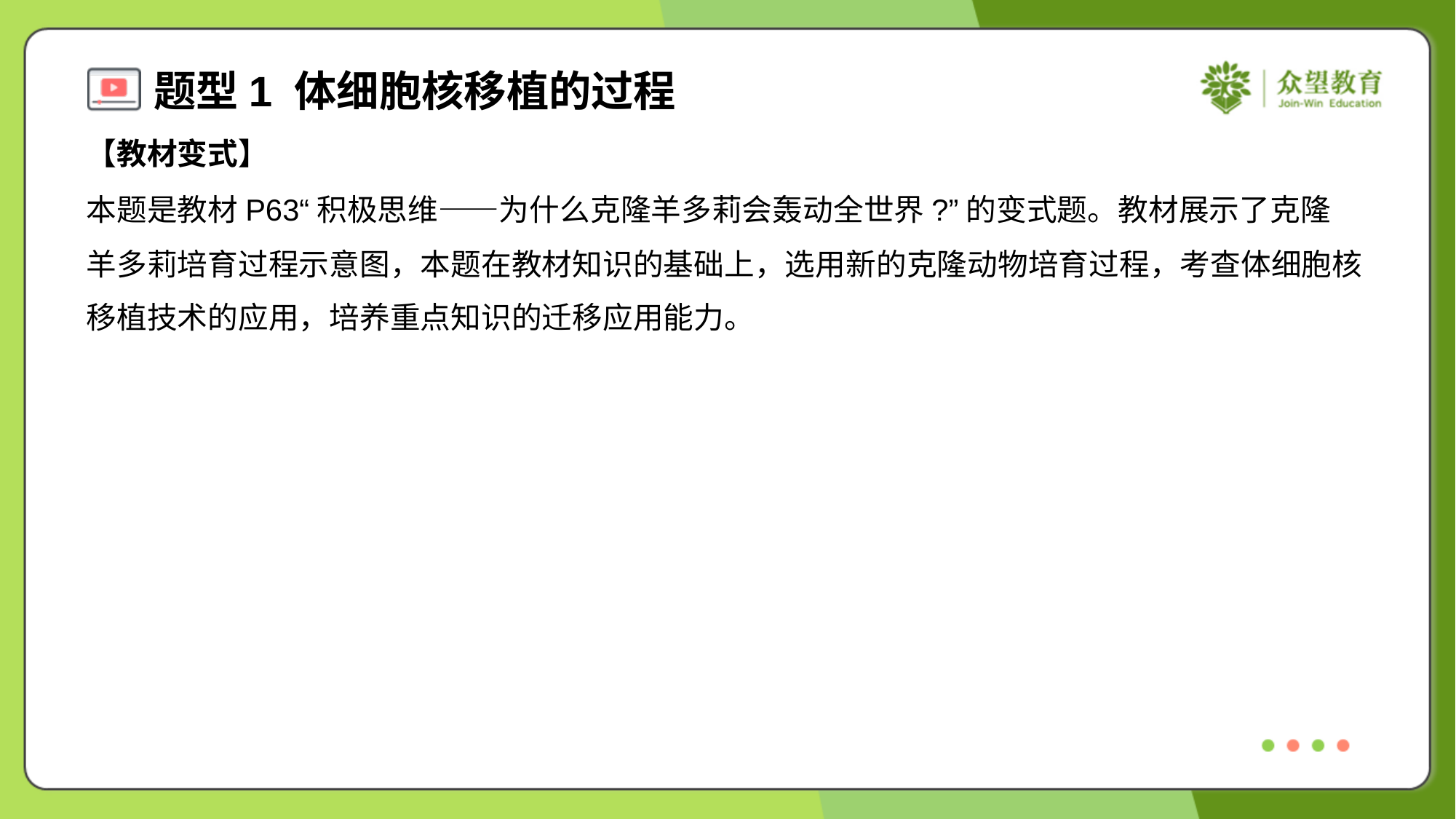

【教材变式】
本题是教材P63“积极思维——为什么克隆羊多莉会轰动全世界?”的变式题。教材展示了克隆
羊多莉培育过程示意图，本题在教材知识的基础上，选用新的克隆动物培育过程，考查体细胞核
移植技术的应用，培养重点知识的迁移应用能力。